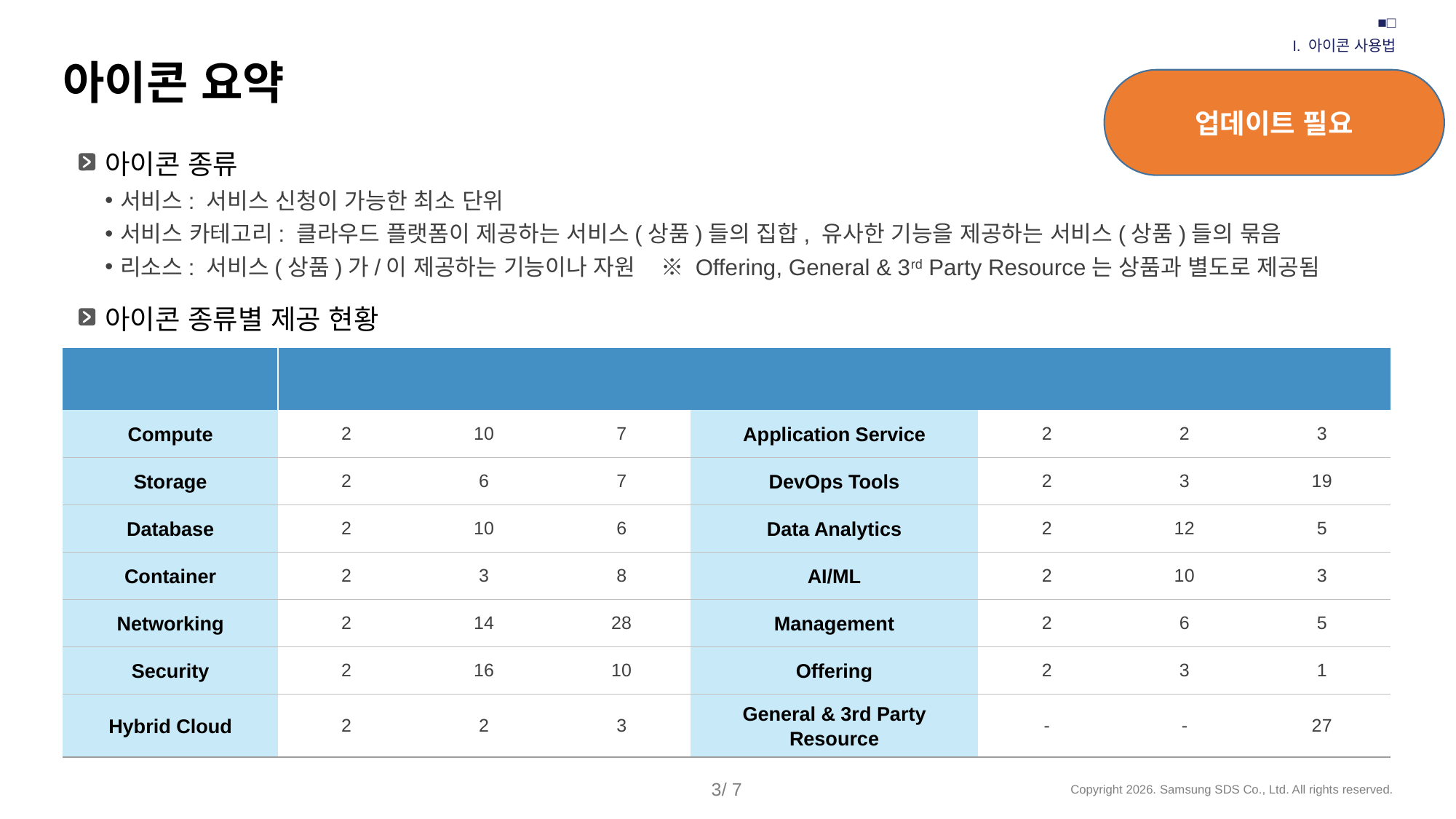

■□
I. 아이콘 사용법
아이콘 요약
업데이트 필요
아이콘 종류
서비스: 서비스 신청이 가능한 최소 단위
서비스 카테고리: 클라우드 플랫폼이 제공하는 서비스(상품)들의 집합, 유사한 기능을 제공하는 서비스(상품)들의 묶음
리소스: 서비스(상품)가/이 제공하는 기능이나 자원    ※ Offering, General & 3rd Party Resource는 상품과 별도로 제공됨

아이콘 종류별 제공 현황

| 아이콘 개수 | 서비스 카테고리 | 서비스 | 리소스 | 아이콘 개수 | 서비스 카테고리 | 서비스 | 리소스 |
| --- | --- | --- | --- | --- | --- | --- | --- |
| Compute | 2 | 10 | 7 | Application Service | 2 | 2 | 3 |
| Storage | 2 | 6 | 7 | DevOps Tools | 2 | 3 | 19 |
| Database | 2 | 10 | 6 | Data Analytics | 2 | 12 | 5 |
| Container | 2 | 3 | 8 | AI/ML | 2 | 10 | 3 |
| Networking | 2 | 14 | 28 | Management | 2 | 6 | 5 |
| Security | 2 | 16 | 10 | Offering | 2 | 3 | 1 |
| Hybrid Cloud | 2 | 2 | 3 | General & 3rd Party Resource | - | - | 27 |